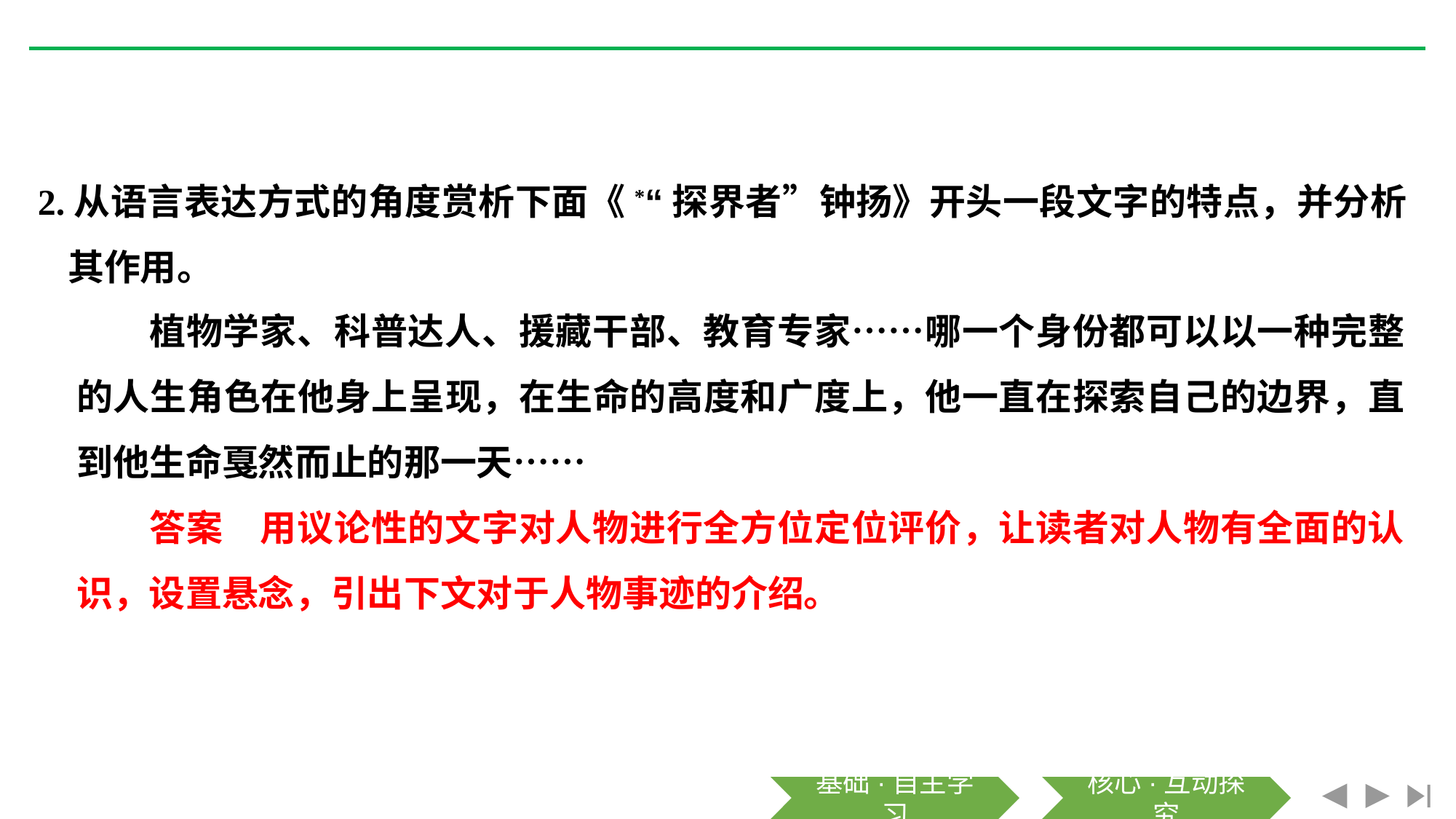

2.从语言表达方式的角度赏析下面《*“探界者”钟扬》开头一段文字的特点，并分析其作用。
植物学家、科普达人、援藏干部、教育专家……哪一个身份都可以以一种完整的人生角色在他身上呈现，在生命的高度和广度上，他一直在探索自己的边界，直到他生命戛然而止的那一天……
答案　用议论性的文字对人物进行全方位定位评价，让读者对人物有全面的认识，设置悬念，引出下文对于人物事迹的介绍。